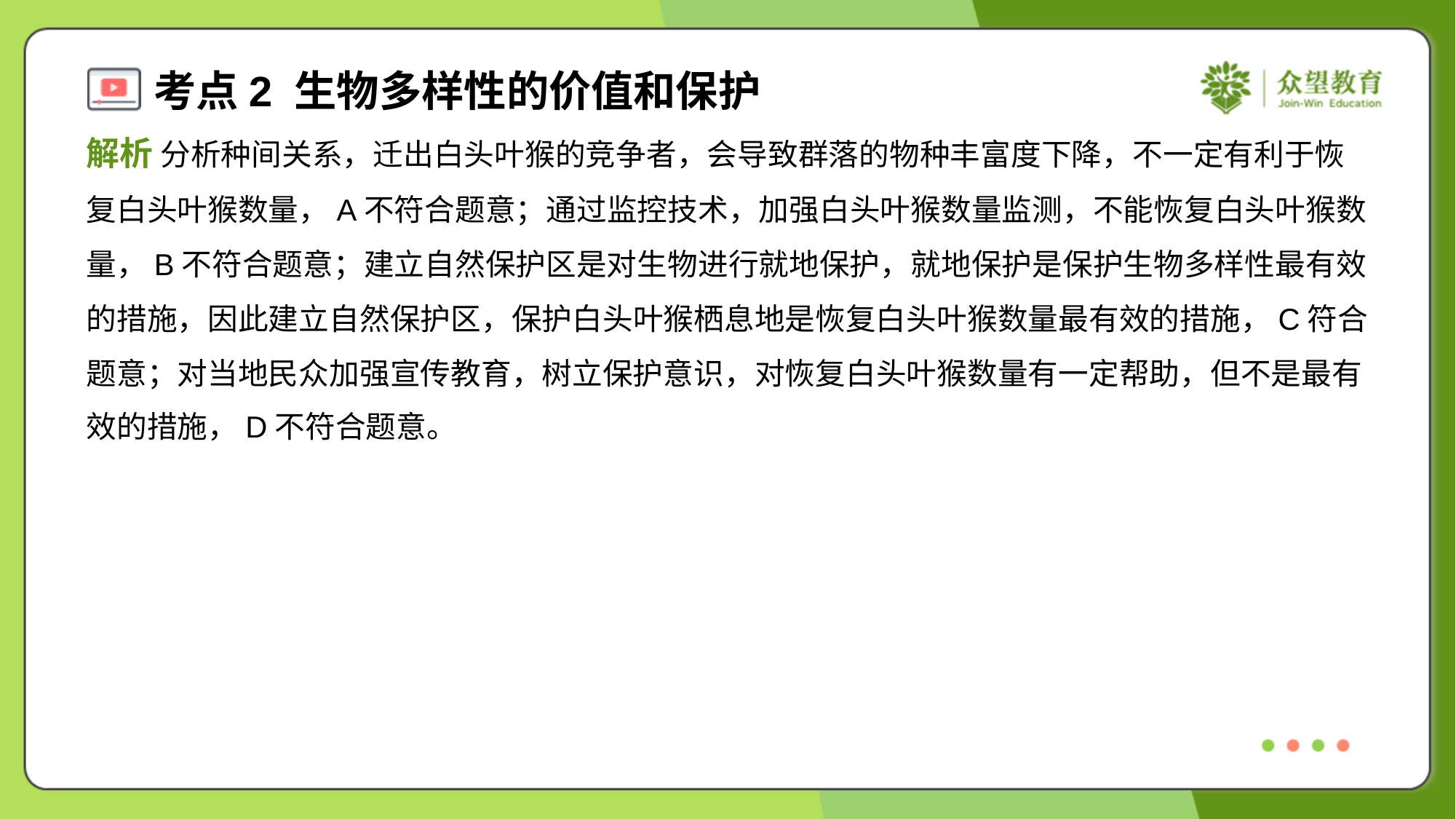

解析 分析种间关系，迁出白头叶猴的竞争者，会导致群落的物种丰富度下降，不一定有利于恢
复白头叶猴数量，A不符合题意；通过监控技术，加强白头叶猴数量监测，不能恢复白头叶猴数
量，B不符合题意；建立自然保护区是对生物进行就地保护，就地保护是保护生物多样性最有效
的措施，因此建立自然保护区，保护白头叶猴栖息地是恢复白头叶猴数量最有效的措施，C符合
题意；对当地民众加强宣传教育，树立保护意识，对恢复白头叶猴数量有一定帮助，但不是最有
效的措施，D不符合题意。